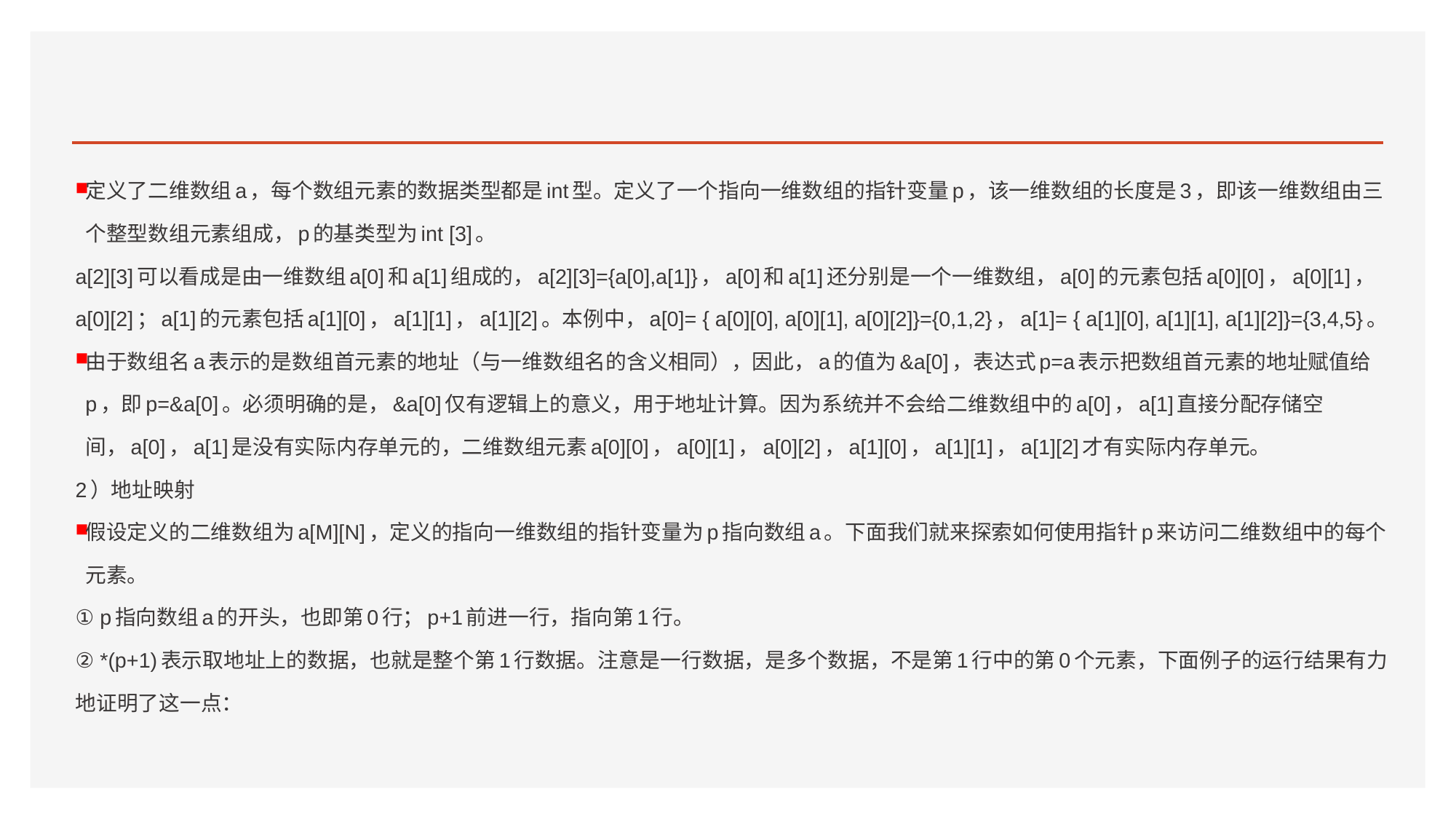

#
定义了二维数组a，每个数组元素的数据类型都是int型。定义了一个指向一维数组的指针变量p，该一维数组的长度是3，即该一维数组由三个整型数组元素组成，p的基类型为int [3]。
a[2][3]可以看成是由一维数组a[0]和a[1]组成的，a[2][3]={a[0],a[1]}，a[0]和a[1]还分别是一个一维数组，a[0]的元素包括a[0][0]，a[0][1]，a[0][2]；a[1]的元素包括a[1][0]，a[1][1]，a[1][2]。本例中，a[0]= { a[0][0], a[0][1], a[0][2]}={0,1,2}，a[1]= { a[1][0], a[1][1], a[1][2]}={3,4,5}。
由于数组名a表示的是数组首元素的地址（与一维数组名的含义相同），因此，a的值为&a[0]，表达式p=a表示把数组首元素的地址赋值给p，即p=&a[0]。必须明确的是，&a[0]仅有逻辑上的意义，用于地址计算。因为系统并不会给二维数组中的a[0]，a[1]直接分配存储空间，a[0]，a[1]是没有实际内存单元的，二维数组元素a[0][0]，a[0][1]，a[0][2]，a[1][0]，a[1][1]，a[1][2]才有实际内存单元。
2）地址映射
假设定义的二维数组为a[M][N]，定义的指向一维数组的指针变量为p指向数组a。下面我们就来探索如何使用指针p来访问二维数组中的每个元素。
① p指向数组a的开头，也即第0行；p+1前进一行，指向第1行。
② *(p+1)表示取地址上的数据，也就是整个第1行数据。注意是一行数据，是多个数据，不是第1行中的第0个元素，下面例子的运行结果有力地证明了这一点：